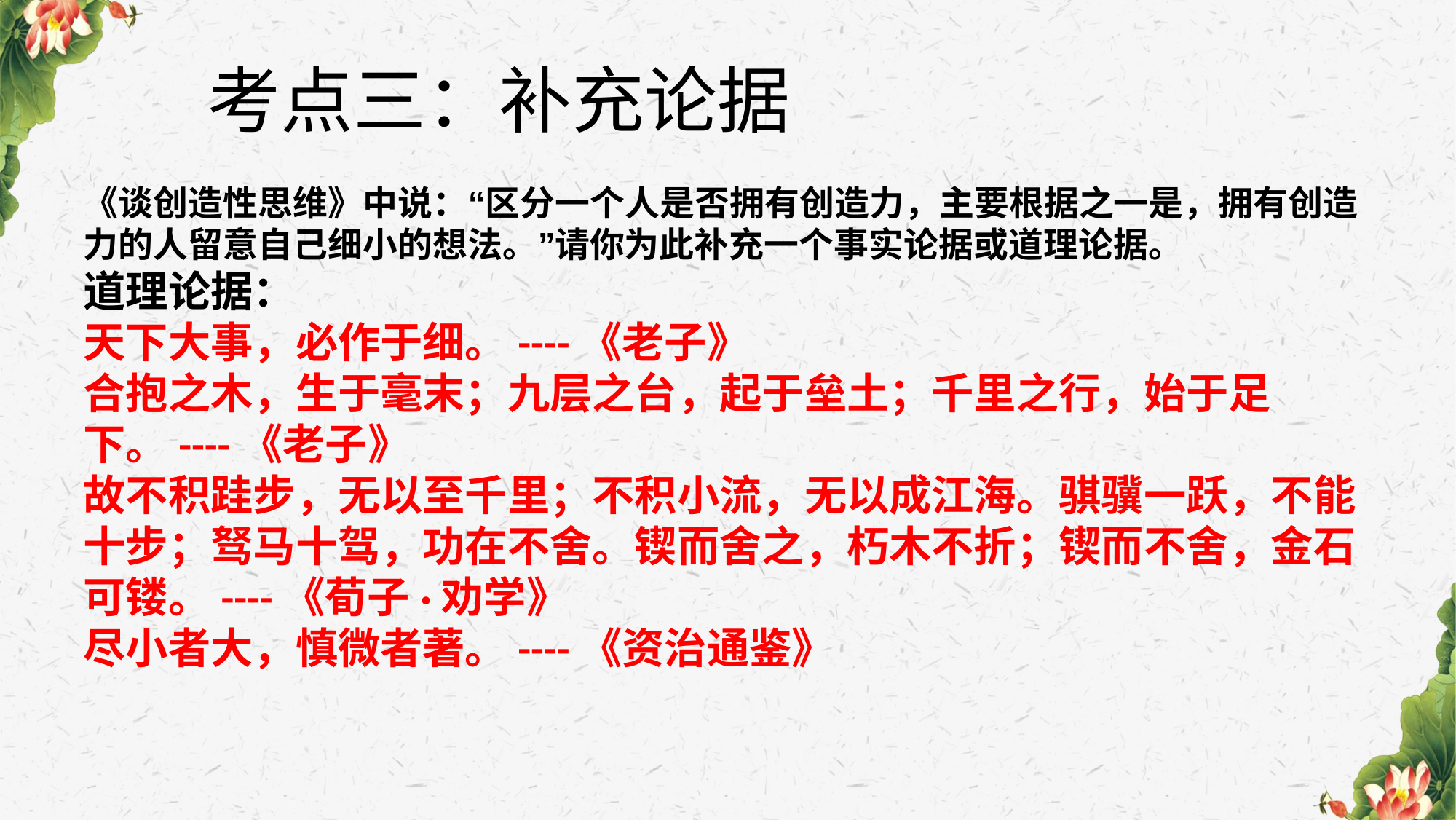

考点三：补充论据
《谈创造性思维》中说：“区分一个人是否拥有创造力，主要根据之一是，拥有创造力的人留意自己细小的想法。”请你为此补充一个事实论据或道理论据。
道理论据：
天下大事，必作于细。----《老子》
合抱之木，生于毫末；九层之台，起于垒土；千里之行，始于足下。----《老子》
故不积跬步，无以至千里；不积小流，无以成江海。骐骥一跃，不能十步；驽马十驾，功在不舍。锲而舍之，朽木不折；锲而不舍，金石可镂。----《荀子·劝学》
尽小者大，慎微者著。----《资治通鉴》